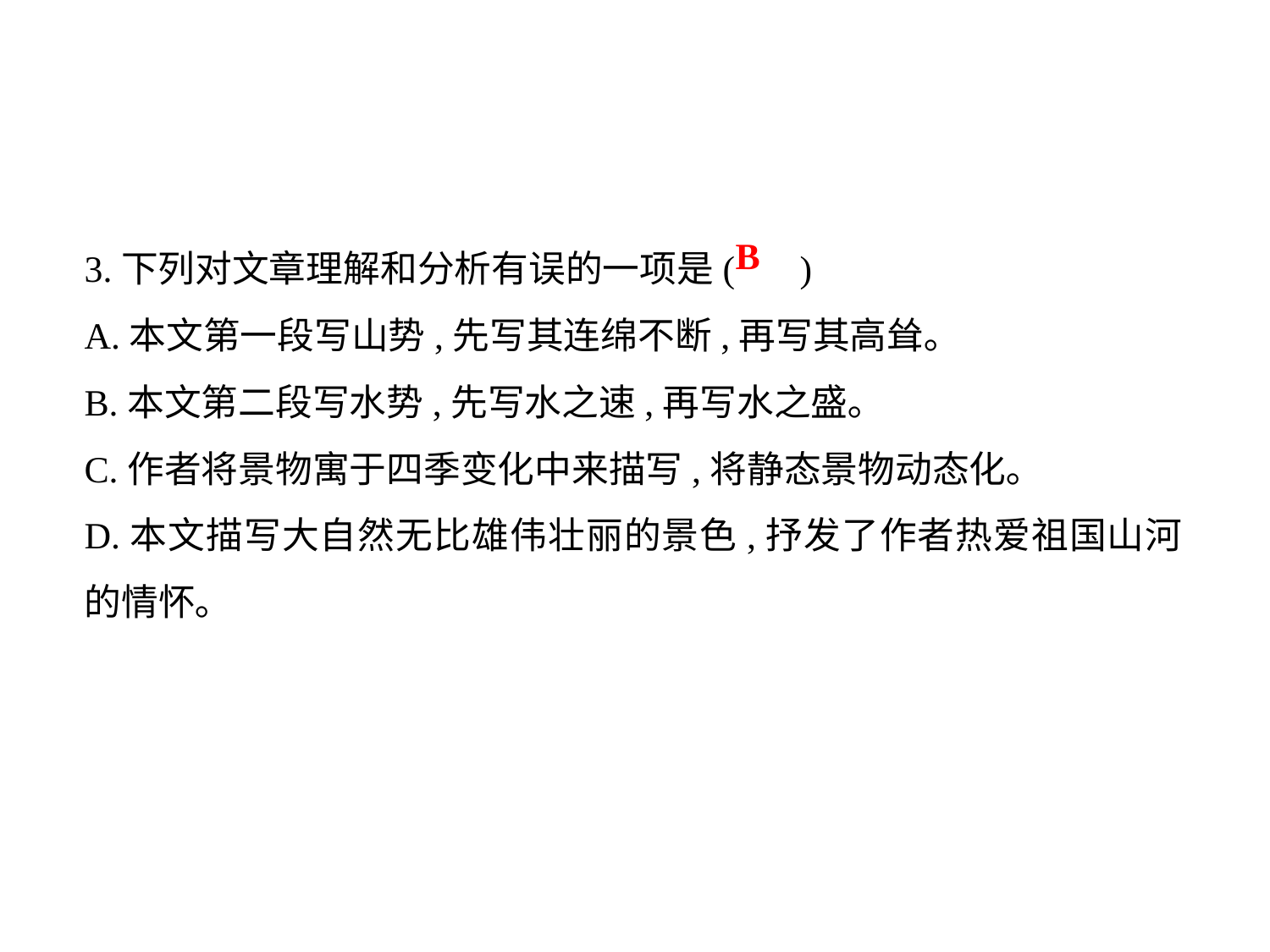

3.下列对文章理解和分析有误的一项是(       )
A.本文第一段写山势,先写其连绵不断,再写其高耸｡
B.本文第二段写水势,先写水之速,再写水之盛｡
C.作者将景物寓于四季变化中来描写,将静态景物动态化｡
D.本文描写大自然无比雄伟壮丽的景色,抒发了作者热爱祖国山河的情怀｡
B